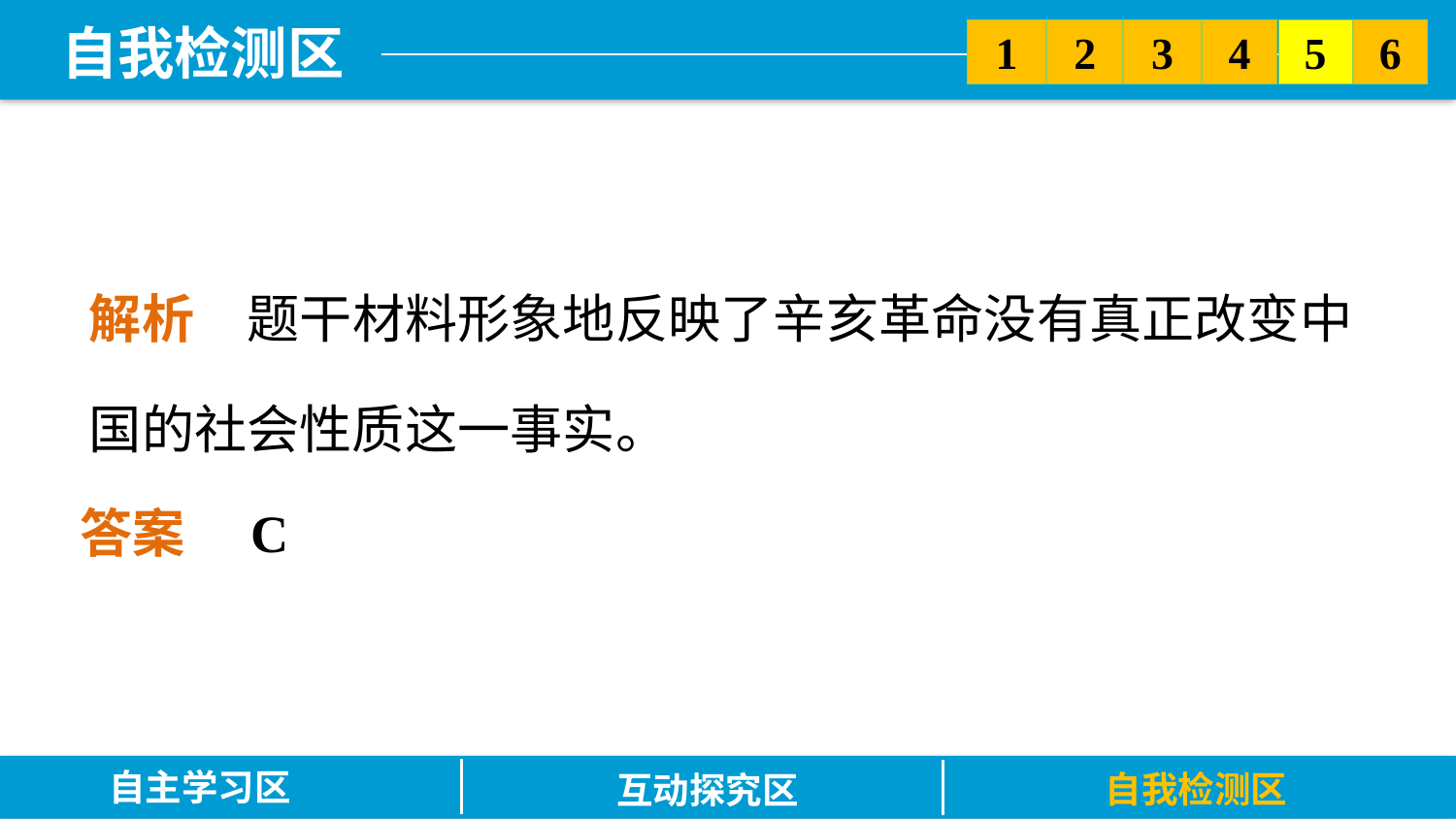

5
6
2
3
1
4
解析　题干材料形象地反映了辛亥革命没有真正改变中国的社会性质这一事实。
答案　C
自主学习区
自我检测区
互动探究区